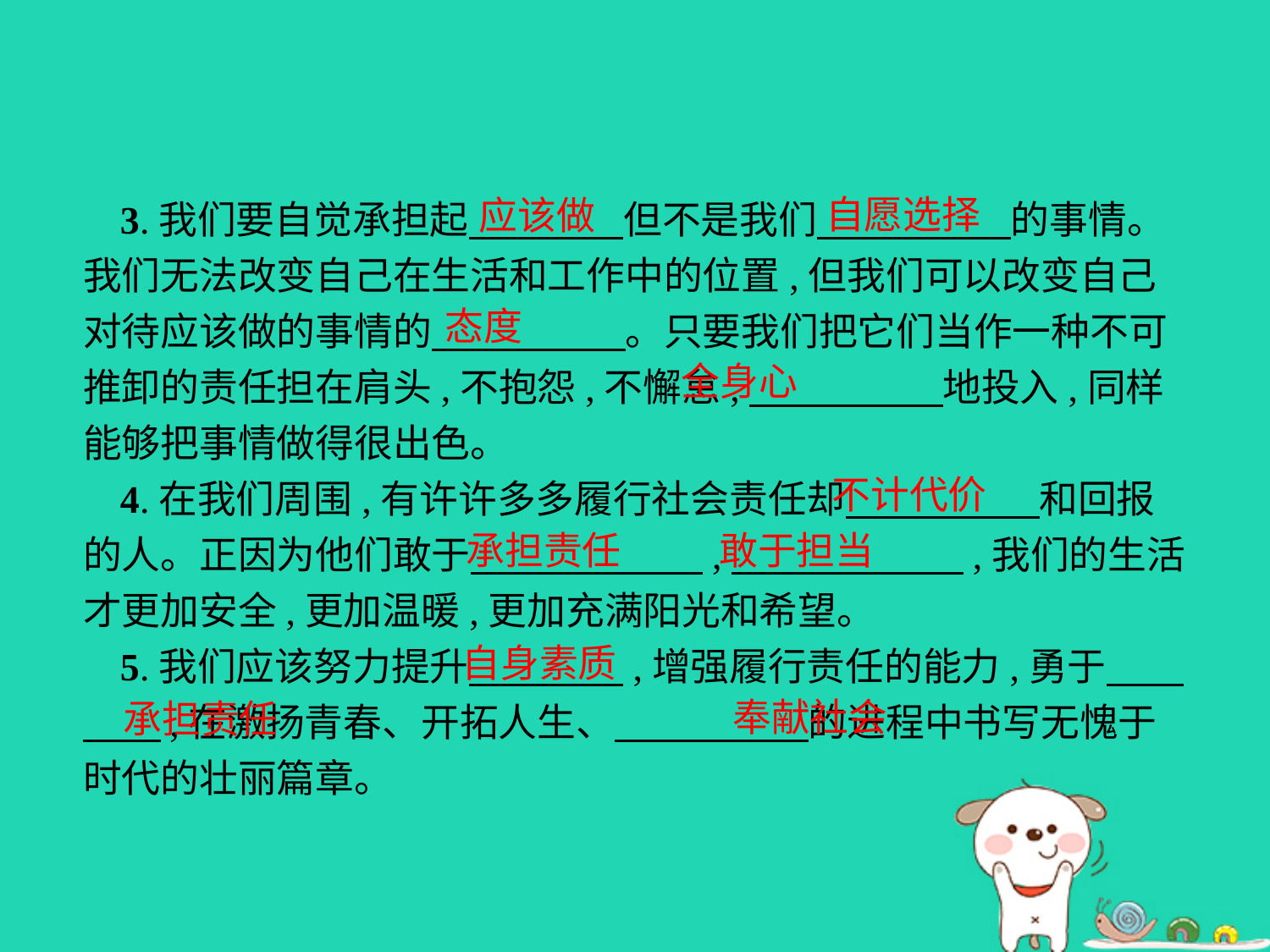

自愿选择
应该做
3.我们要自觉承担起　　　　但不是我们　　　　　的事情。我们无法改变自己在生活和工作中的位置,但我们可以改变自己对待应该做的事情的　　　　　。只要我们把它们当作一种不可推卸的责任担在肩头,不抱怨,不懈怠,　　　　　地投入,同样能够把事情做得很出色。
4.在我们周围,有许许多多履行社会责任却　　　　　和回报的人。正因为他们敢于　　　　　　,　　　　　　,我们的生活才更加安全,更加温暖,更加充满阳光和希望。
5.我们应该努力提升　　　　,增强履行责任的能力,勇于　　　　,在激扬青春、开拓人生、　　　　　的进程中书写无愧于时代的壮丽篇章。
态度
全身心
不计代价
承担责任
敢于担当
自身素质
奉献社会
承担责任